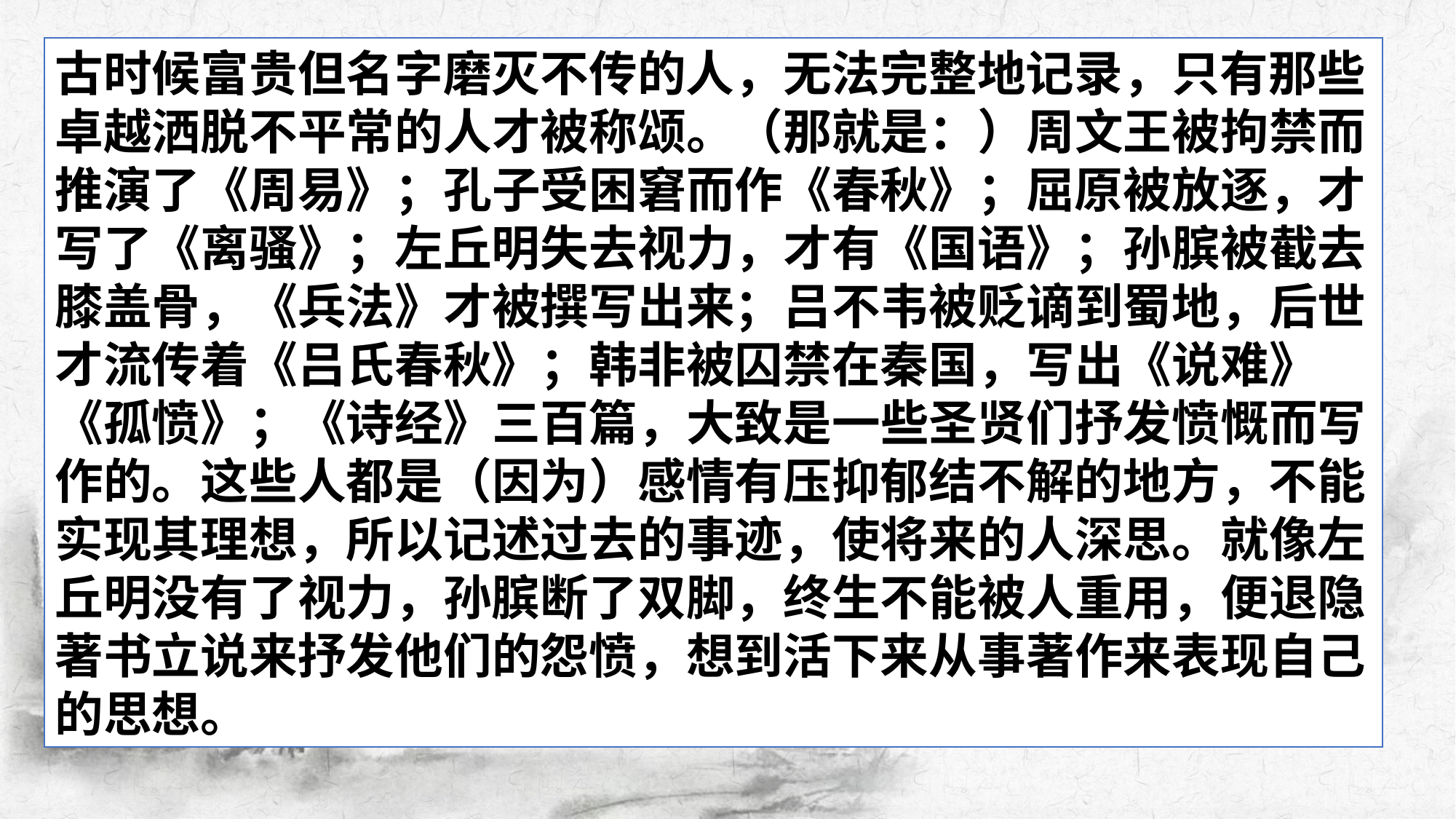

古时候富贵但名字磨灭不传的人，无法完整地记录，只有那些卓越洒脱不平常的人才被称颂。（那就是：）周文王被拘禁而推演了《周易》；孔子受困窘而作《春秋》；屈原被放逐，才写了《离骚》；左丘明失去视力，才有《国语》；孙膑被截去膝盖骨，《兵法》才被撰写出来；吕不韦被贬谪到蜀地，后世才流传着《吕氏春秋》；韩非被囚禁在秦国，写出《说难》《孤愤》；《诗经》三百篇，大致是一些圣贤们抒发愤慨而写作的。这些人都是（因为）感情有压抑郁结不解的地方，不能实现其理想，所以记述过去的事迹，使将来的人深思。就像左丘明没有了视力，孙膑断了双脚，终生不能被人重用，便退隐著书立说来抒发他们的怨愤，想到活下来从事著作来表现自己的思想。
#